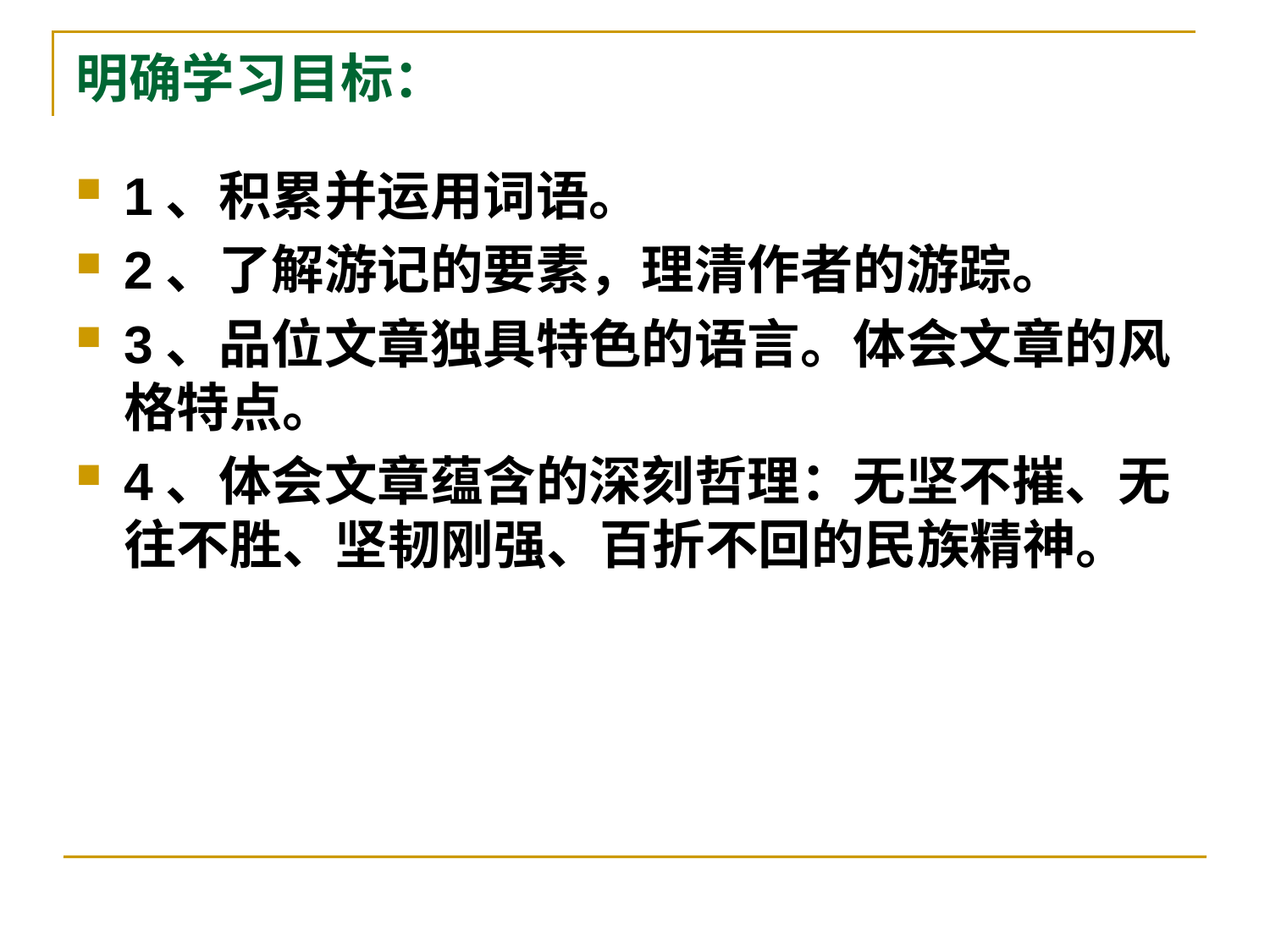

# 明确学习目标：
1、积累并运用词语。
2、了解游记的要素，理清作者的游踪。
3、品位文章独具特色的语言。体会文章的风格特点。
4、体会文章蕴含的深刻哲理：无坚不摧、无往不胜、坚韧刚强、百折不回的民族精神。